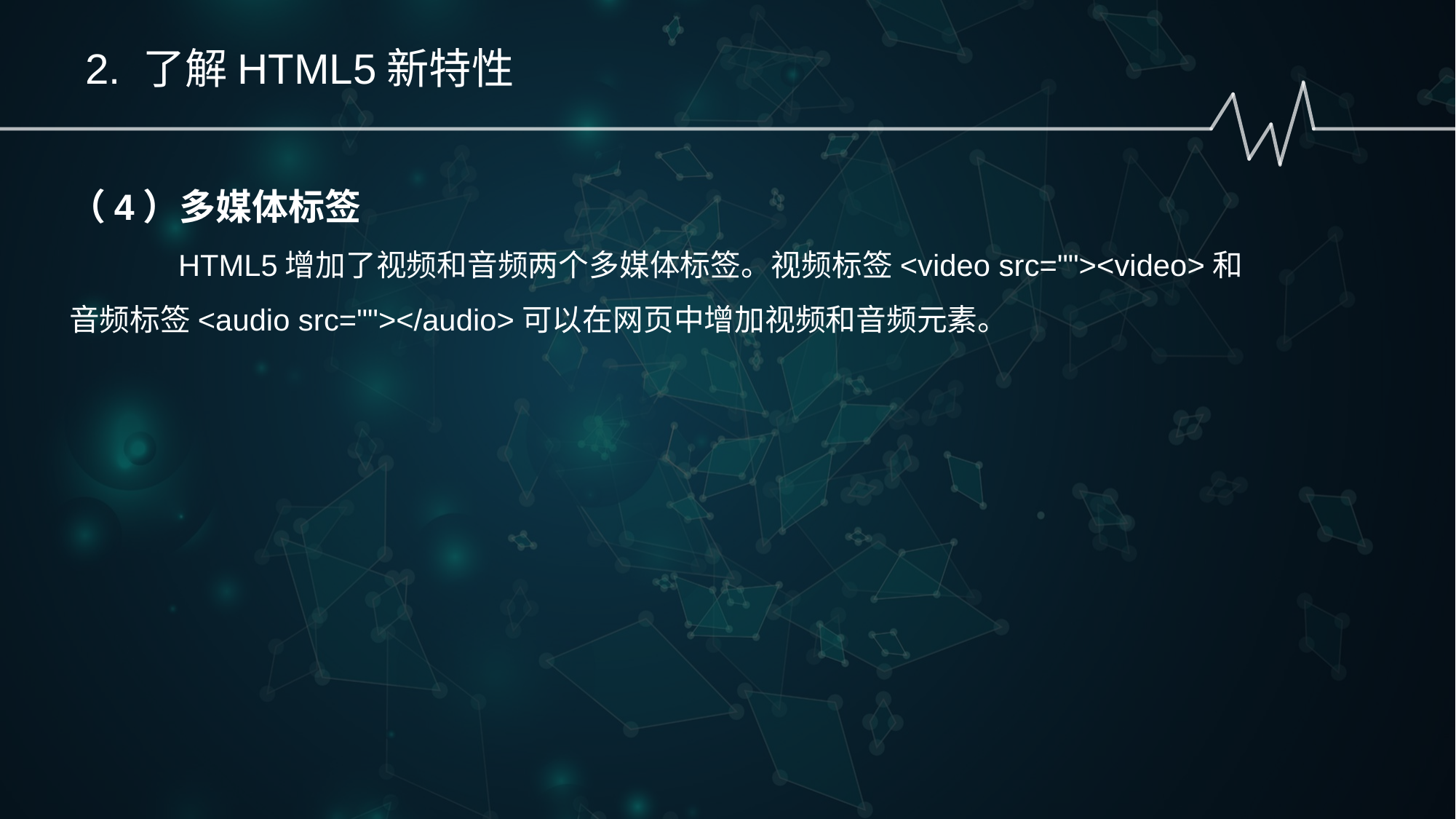

2. 了解HTML5新特性
（4）多媒体标签
	HTML5增加了视频和音频两个多媒体标签。视频标签<video src=""><video>和音频标签<audio src=""></audio>可以在网页中增加视频和音频元素。